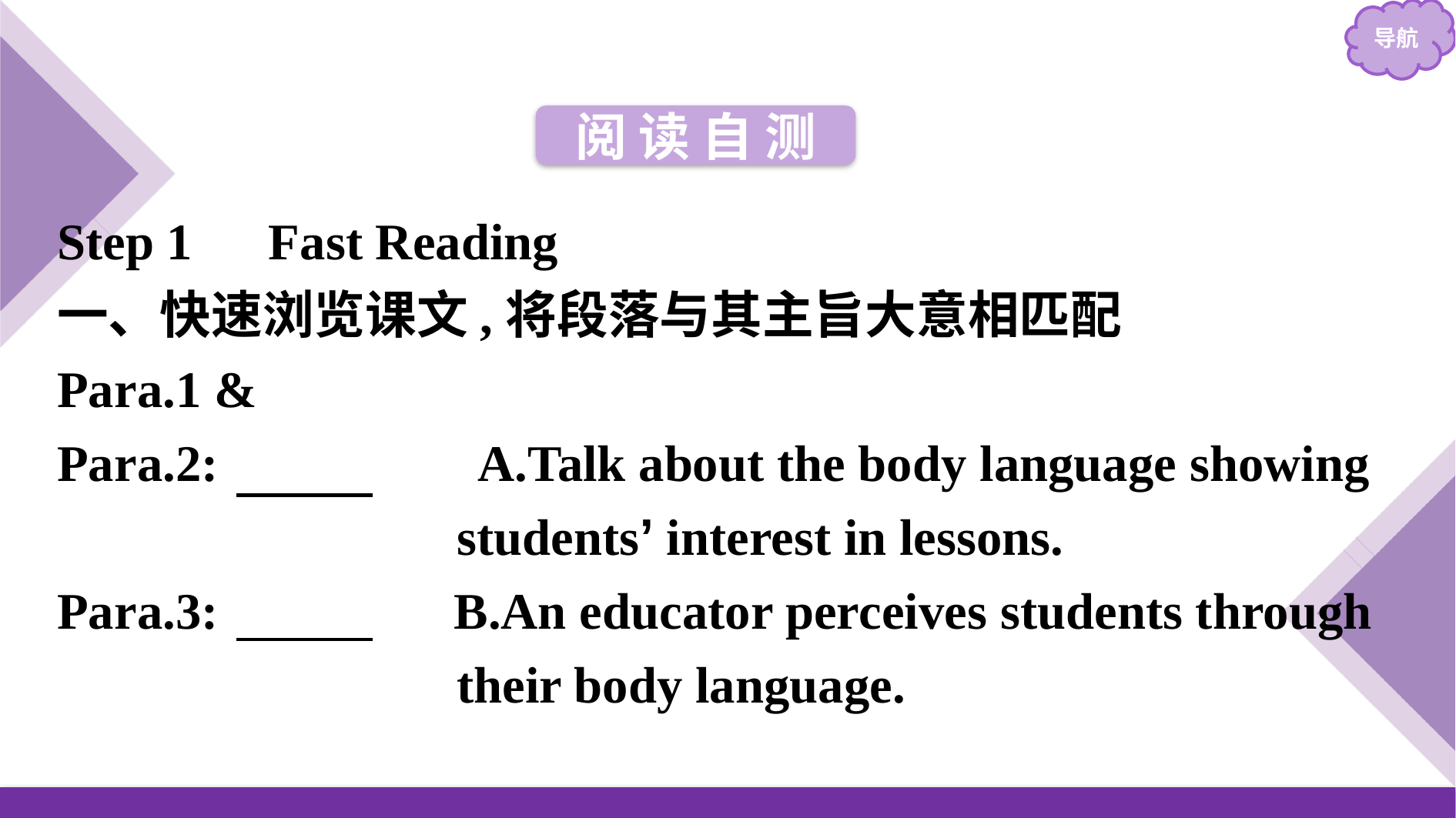

阅 读 自 测
Step 1　Fast Reading
一、快速浏览课文,将段落与其主旨大意相匹配
Para.1 &
Para.2:　B 　     A.Talk about the body language showing
                               students’ interest in lessons.
Para.3:　A 	B.An educator perceives students through
                               their body language.